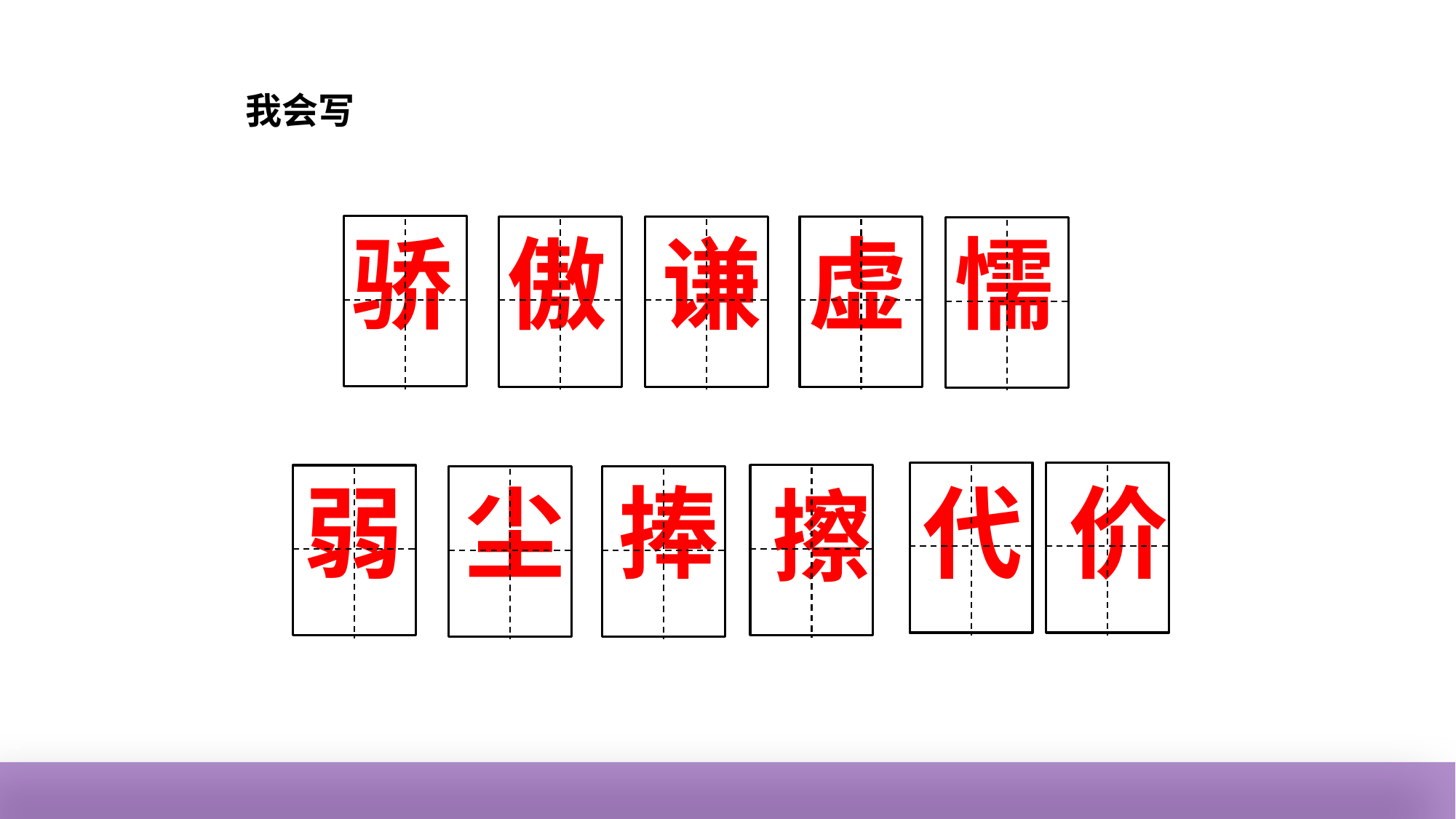

我会写

骄
傲
谦
虚
懦

弱
尘
捧
代
价
擦